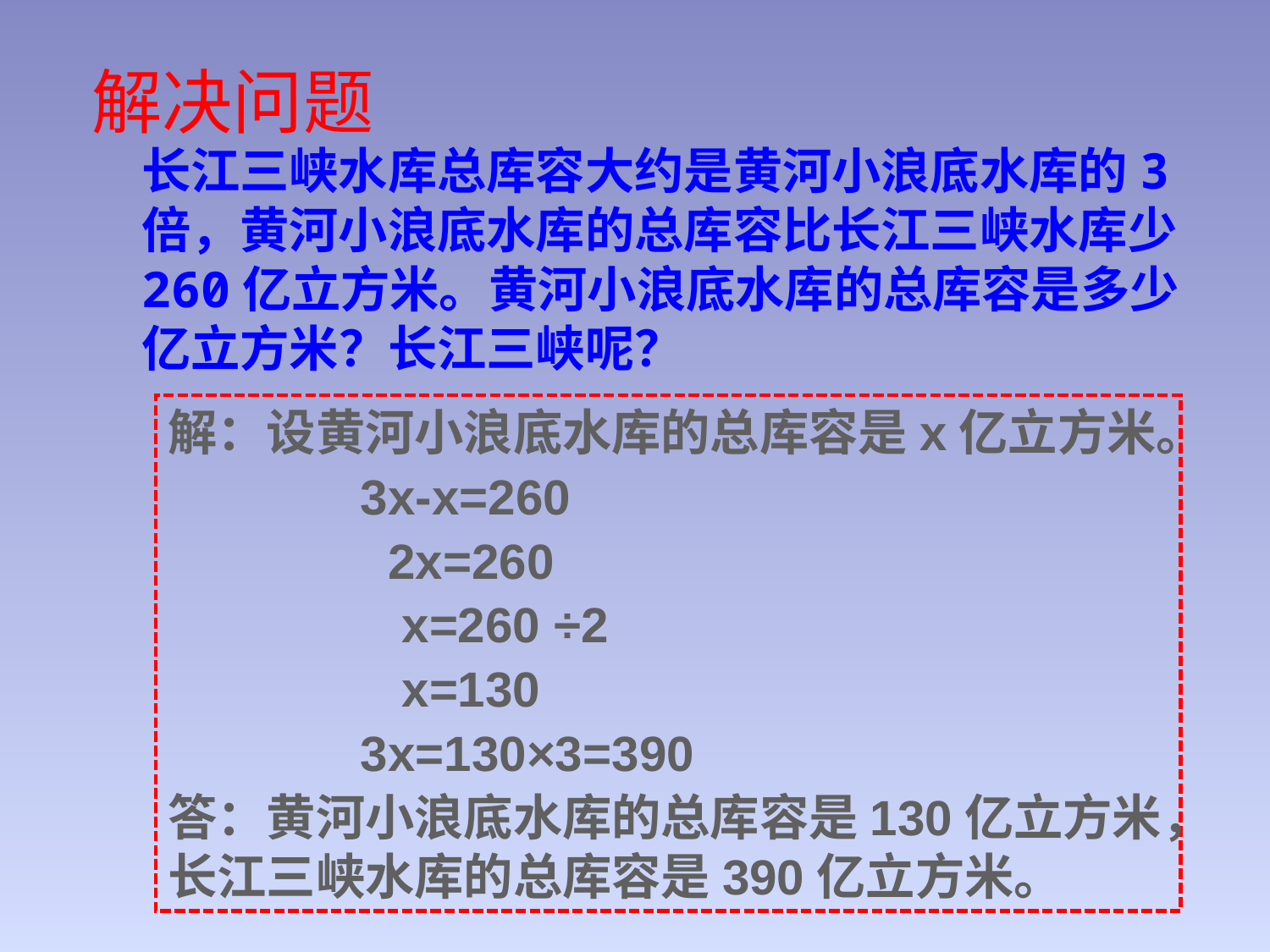

解决问题
长江三峡水库总库容大约是黄河小浪底水库的3倍，黄河小浪底水库的总库容比长江三峡水库少260亿立方米。黄河小浪底水库的总库容是多少亿立方米？长江三峡呢？
解：设黄河小浪底水库的总库容是x亿立方米。
              3x-x=260
                2x=260
                 x=260 ÷2
                 x=130
              3x=130×3=390
答：黄河小浪底水库的总库容是130亿立方米，长江三峡水库的总库容是390亿立方米。